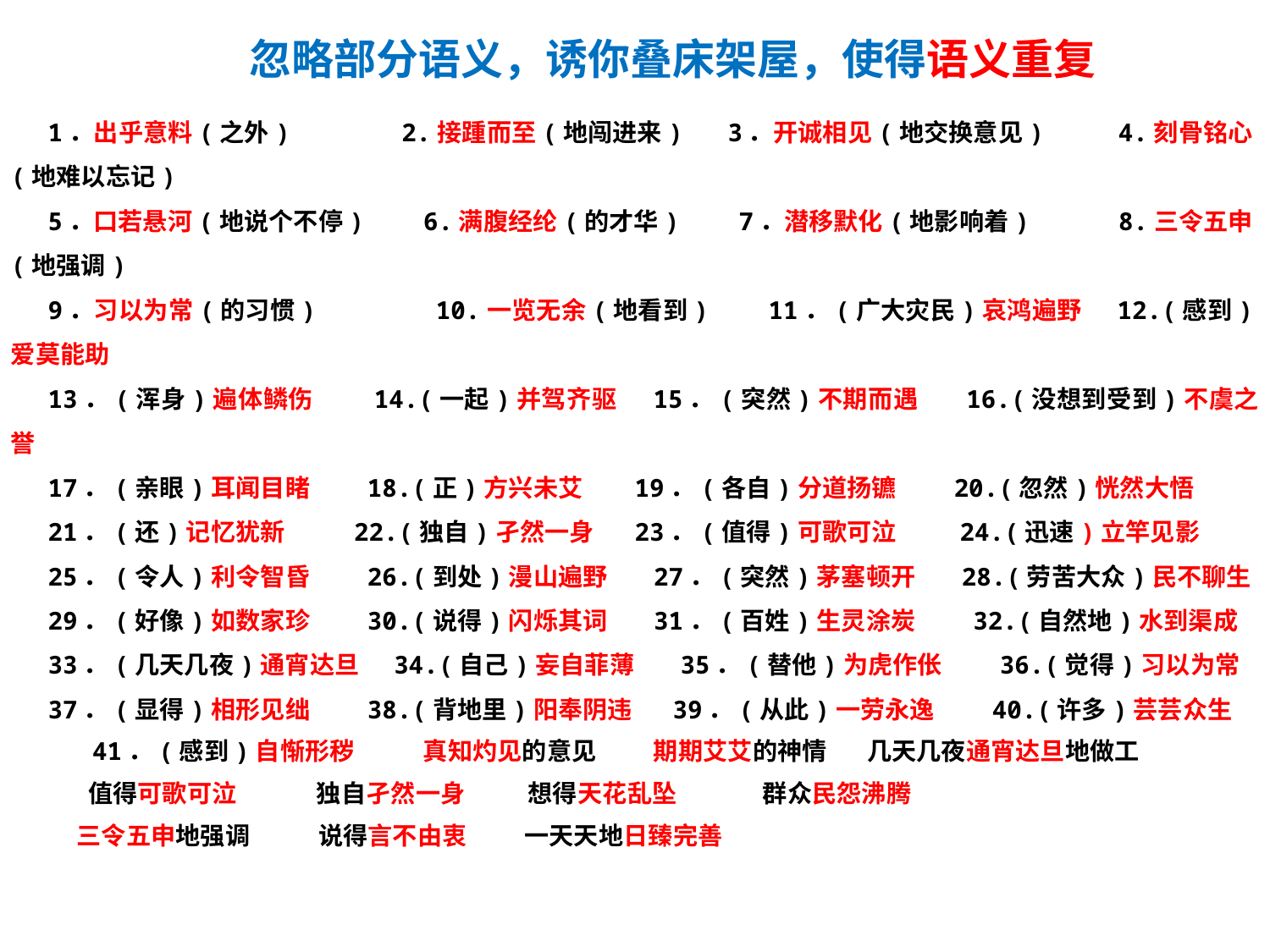

忽略部分语义，诱你叠床架屋，使得语义重复
1．出乎意料(之外)　　　　2.接踵而至(地闯进来)   3．开诚相见(地交换意见)     4.刻骨铭心(地难以忘记)
5．口若悬河(地说个不停)    6.满腹经纶(的才华)    7．潜移默化(地影响着)      8.三令五申(地强调)
9．习以为常(的习惯)        10.一览无余(地看到)    11．(广大灾民)哀鸿遍野     12.(感到)爱莫能助
13．(浑身)遍体鳞伤         14.(一起)并驾齐驱     15．(突然)不期而遇       16.(没想到受到)不虞之誉
17．(亲眼)耳闻目睹         18.(正)方兴未艾        19．(各自)分道扬镳         20.(忽然)恍然大悟
21．(还)记忆犹新           22.(独自)孑然一身      23．(值得)可歌可泣          24.(迅速)立竿见影
25．(令人)利令智昏         26.(到处)漫山遍野       27．(突然)茅塞顿开       28.(劳苦大众)民不聊生
29．(好像)如数家珍         30.(说得)闪烁其词       31．(百姓)生灵涂炭         32.(自然地)水到渠成
33．(几天几夜)通宵达旦     34.(自己)妄自菲薄       35．(替他)为虎作伥         36.(觉得)习以为常
37．(显得)相形见绌         38.(背地里)阳奉阴违      39．(从此)一劳永逸         40.(许多)芸芸众生
   41．(感到)自惭形秽            真知灼见的意见          期期艾艾的神情       几天几夜通宵达旦地做工
      值得可歌可泣              独自孑然一身           想得天花乱坠               群众民怨沸腾
    三令五申地强调            说得言不由衷          一天天地日臻完善